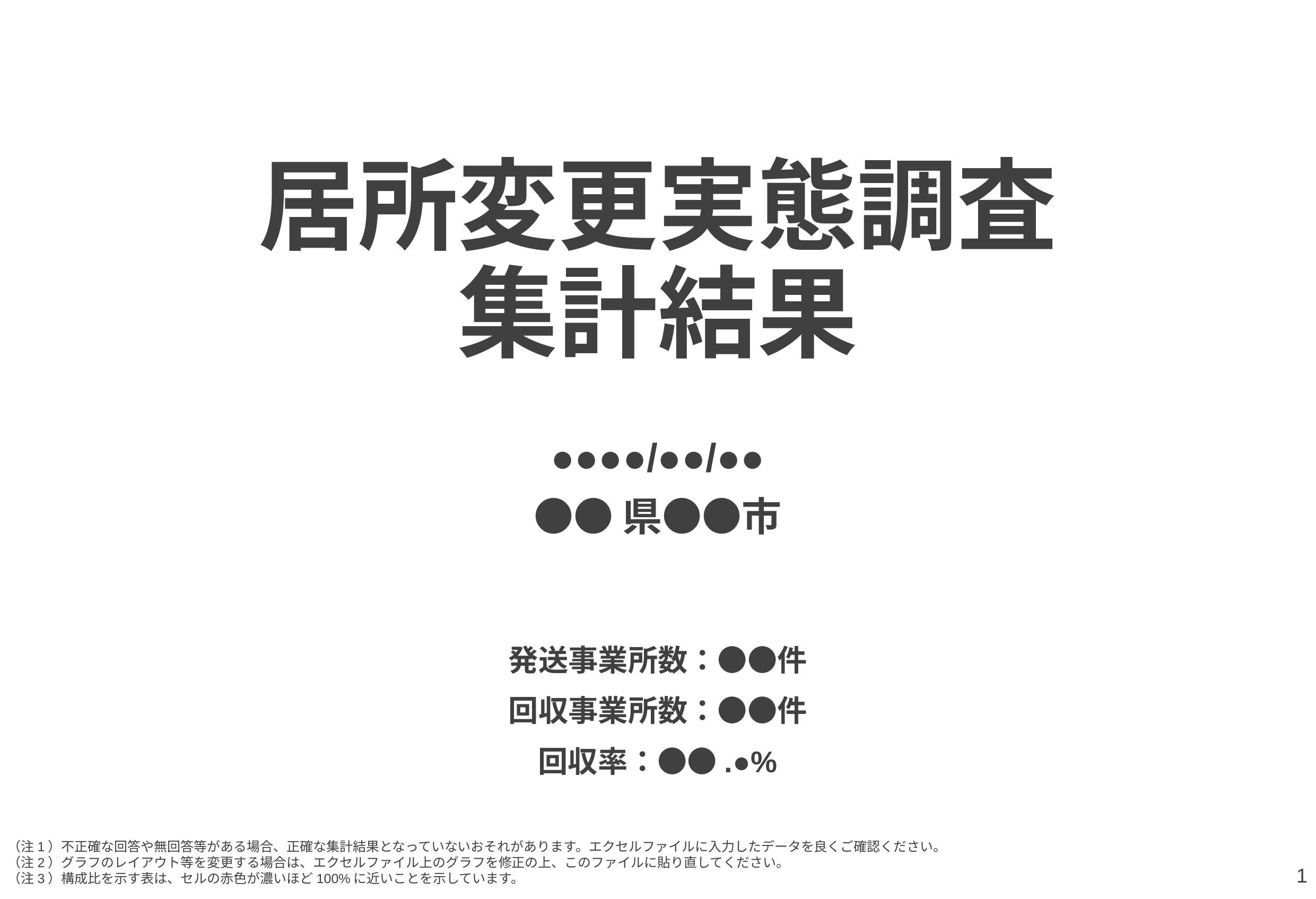

# 居所変更実態調査 集計結果
●●●●/●●/●●
●●県●●市
発送事業所数：●●件
回収事業所数：●●件
回収率：●●.●%
（注1）不正確な回答や無回答等がある場合、正確な集計結果となっていないおそれがあります。エクセルファイルに入力したデータを良くご確認ください。
（注2）グラフのレイアウト等を変更する場合は、エクセルファイル上のグラフを修正の上、このファイルに貼り直してください。
（注3）構成比を示す表は、セルの赤色が濃いほど100%に近いことを示しています。
1